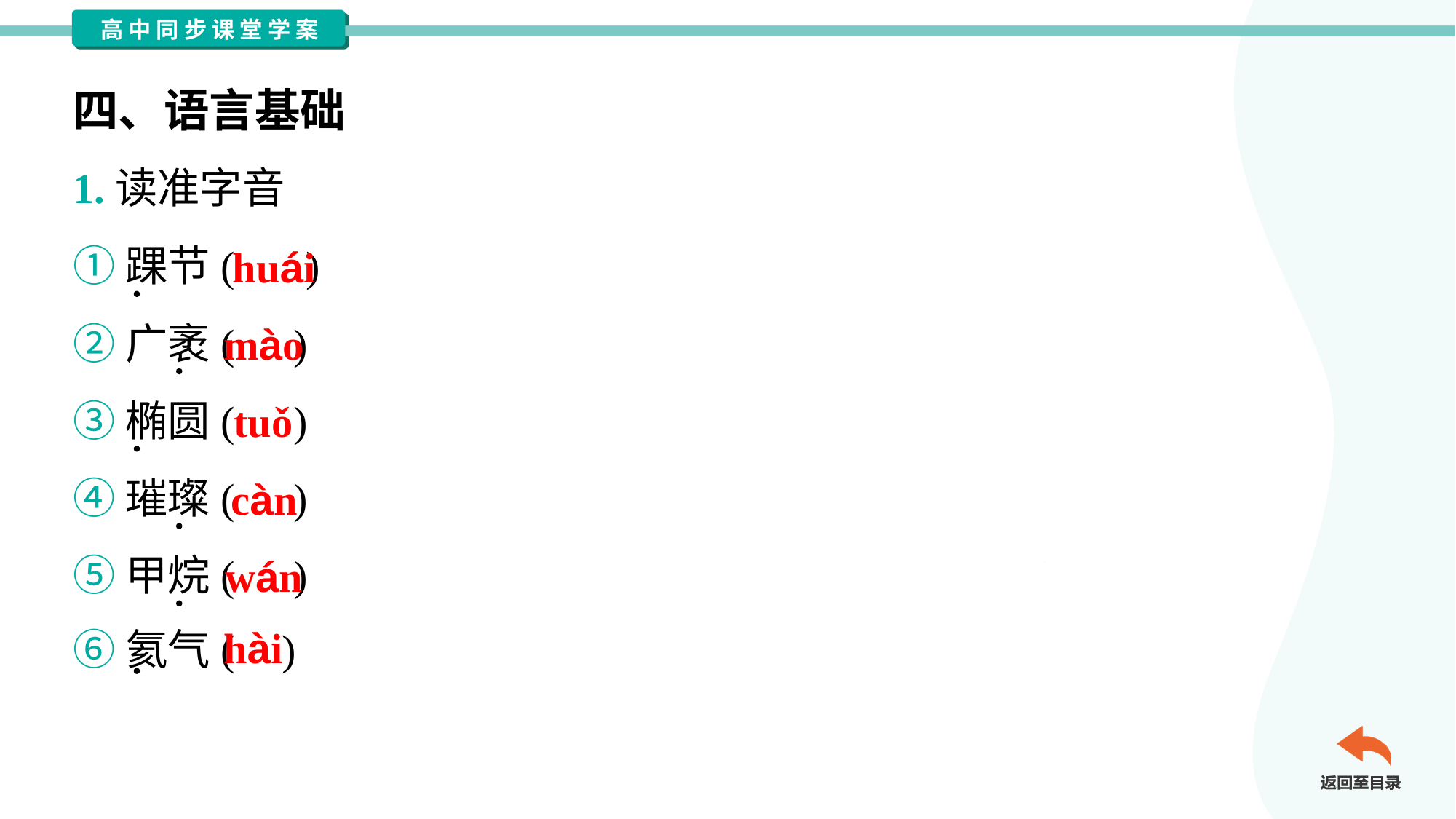

四、语言基础
1.读准字音
①踝节(      )
②广袤(     )
③椭圆(     )
④璀璨(     )
⑤甲烷(     )
⑥氦气(    )
huái
mào

tuǒ

càn

wán

hài